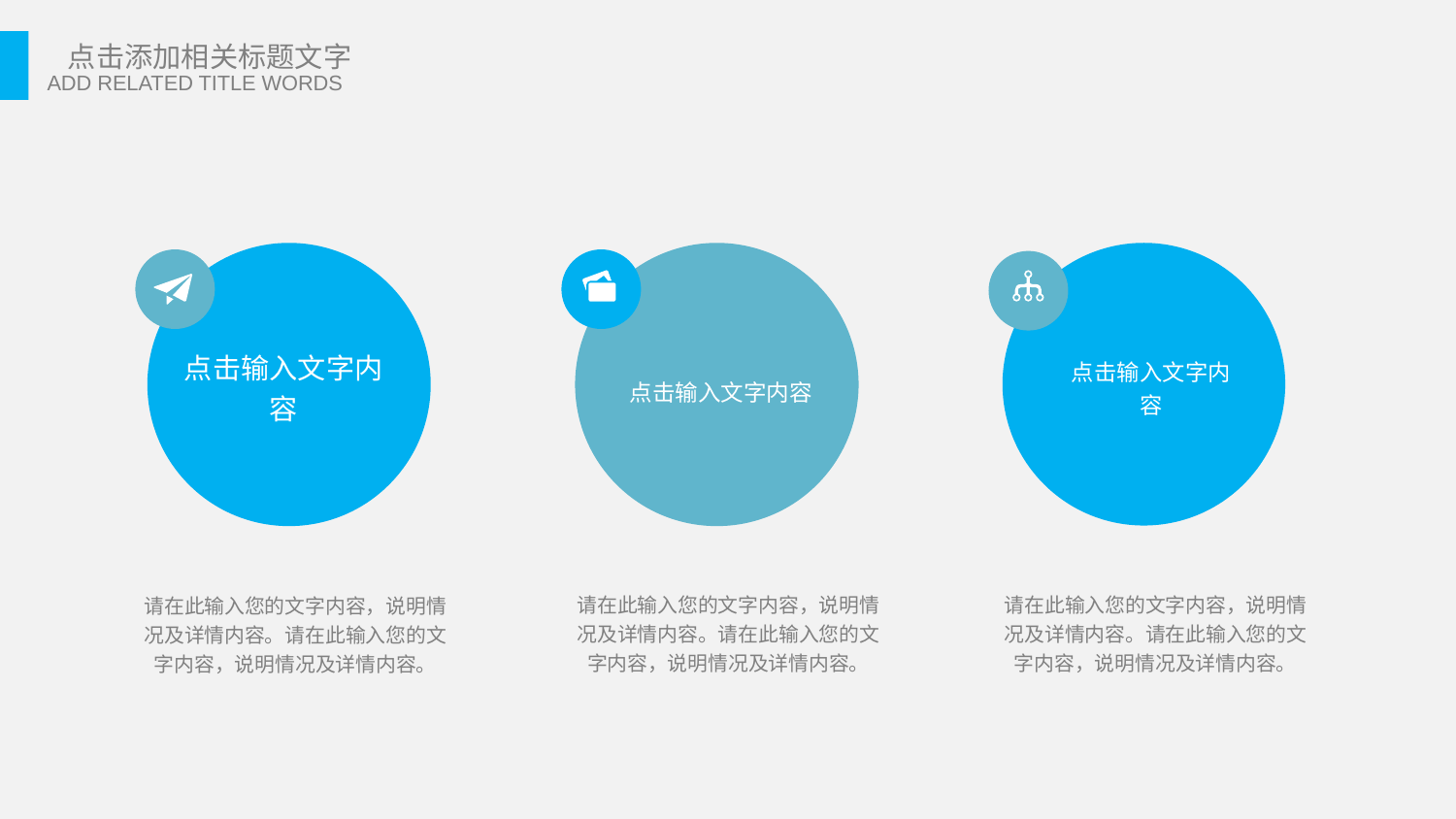

点击输入文字内容
点击输入文字内容
点击输入文字内容
请在此输入您的文字内容，说明情况及详情内容。请在此输入您的文字内容，说明情况及详情内容。

请在此输入您的文字内容，说明情况及详情内容。请在此输入您的文字内容，说明情况及详情内容。

请在此输入您的文字内容，说明情况及详情内容。请在此输入您的文字内容，说明情况及详情内容。